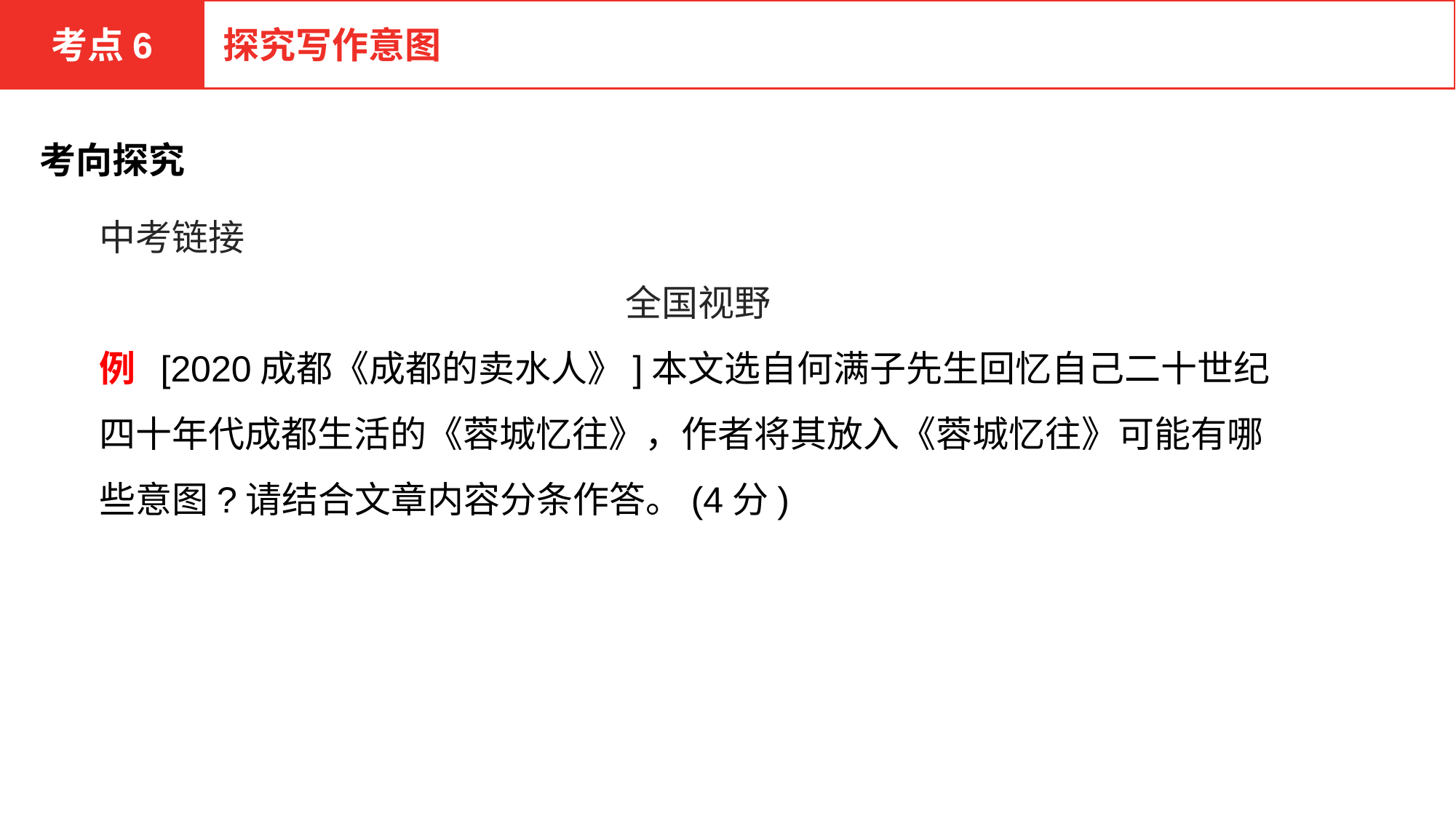

考点6
探究写作意图
考向探究
中考链接
全国视野
例  [2020成都《成都的卖水人》]本文选自何满子先生回忆自己二十世纪四十年代成都生活的《蓉城忆往》，作者将其放入《蓉城忆往》可能有哪些意图?请结合文章内容分条作答。(4分)